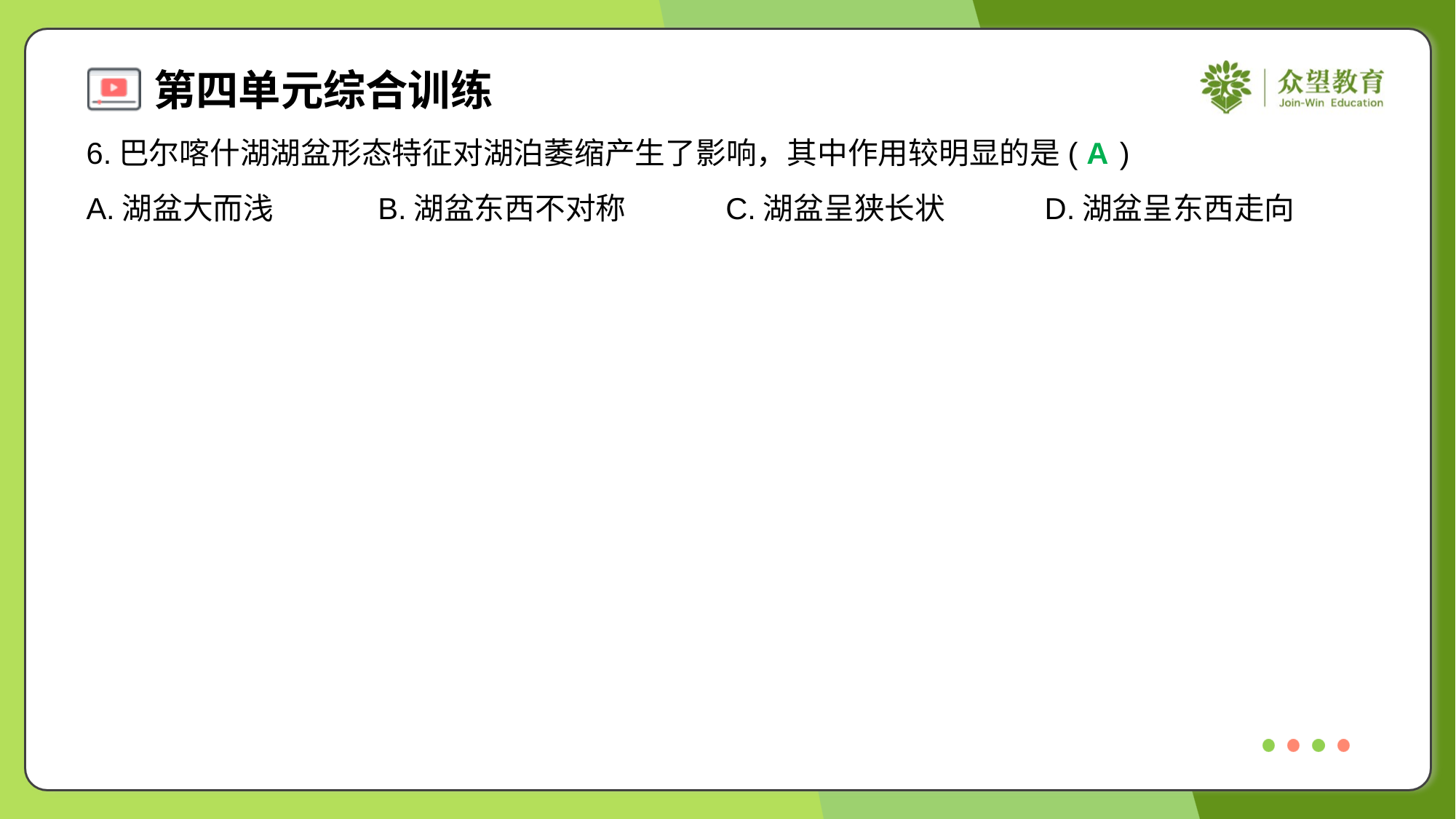

6.巴尔喀什湖湖盆形态特征对湖泊萎缩产生了影响，其中作用较明显的是(     )
A
A.湖盆大而浅	B.湖盆东西不对称	C.湖盆呈狭长状	D.湖盆呈东西走向